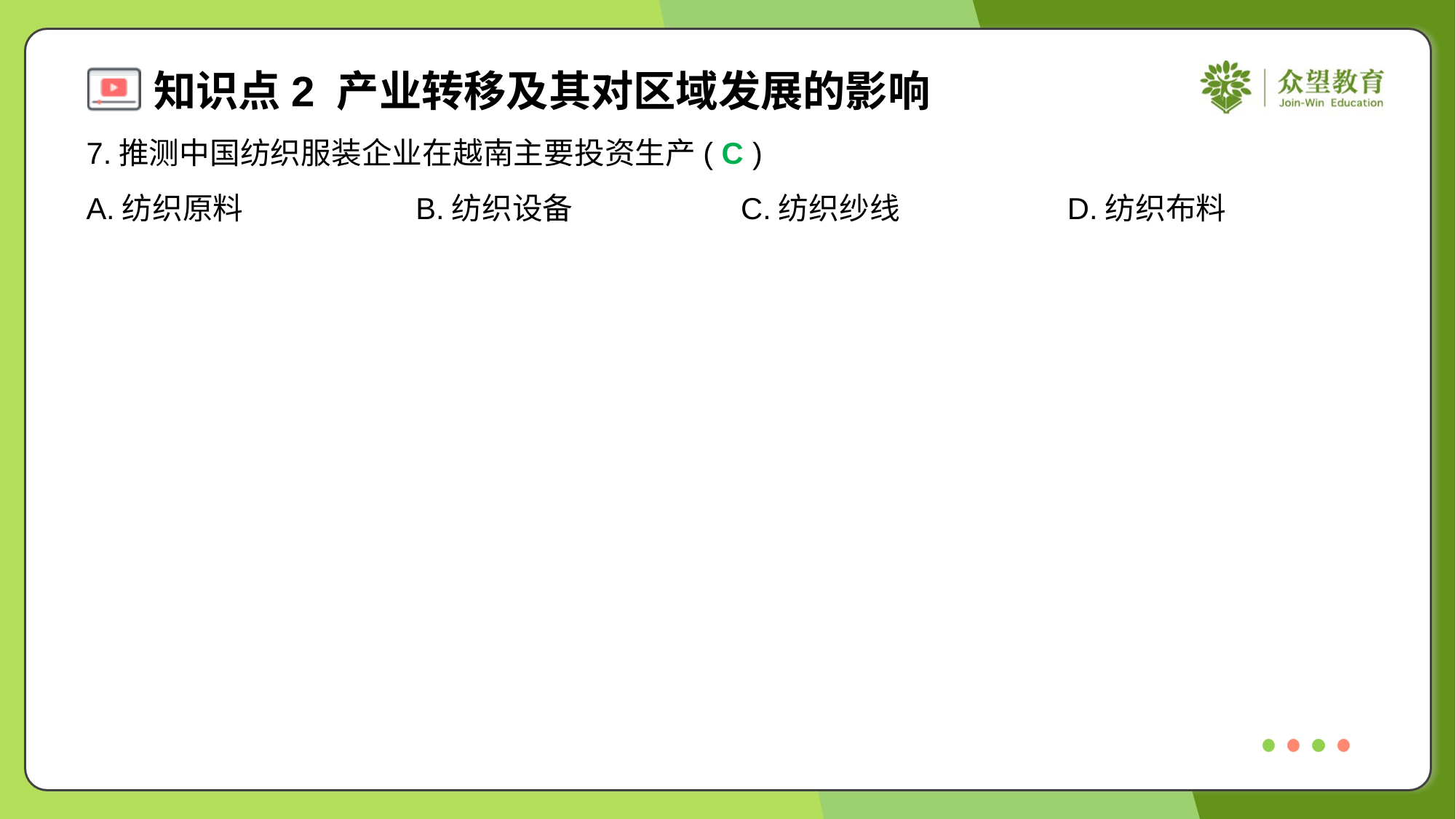

7.推测中国纺织服装企业在越南主要投资生产(     )
C
A.纺织原料	B.纺织设备	C.纺织纱线	D.纺织布料